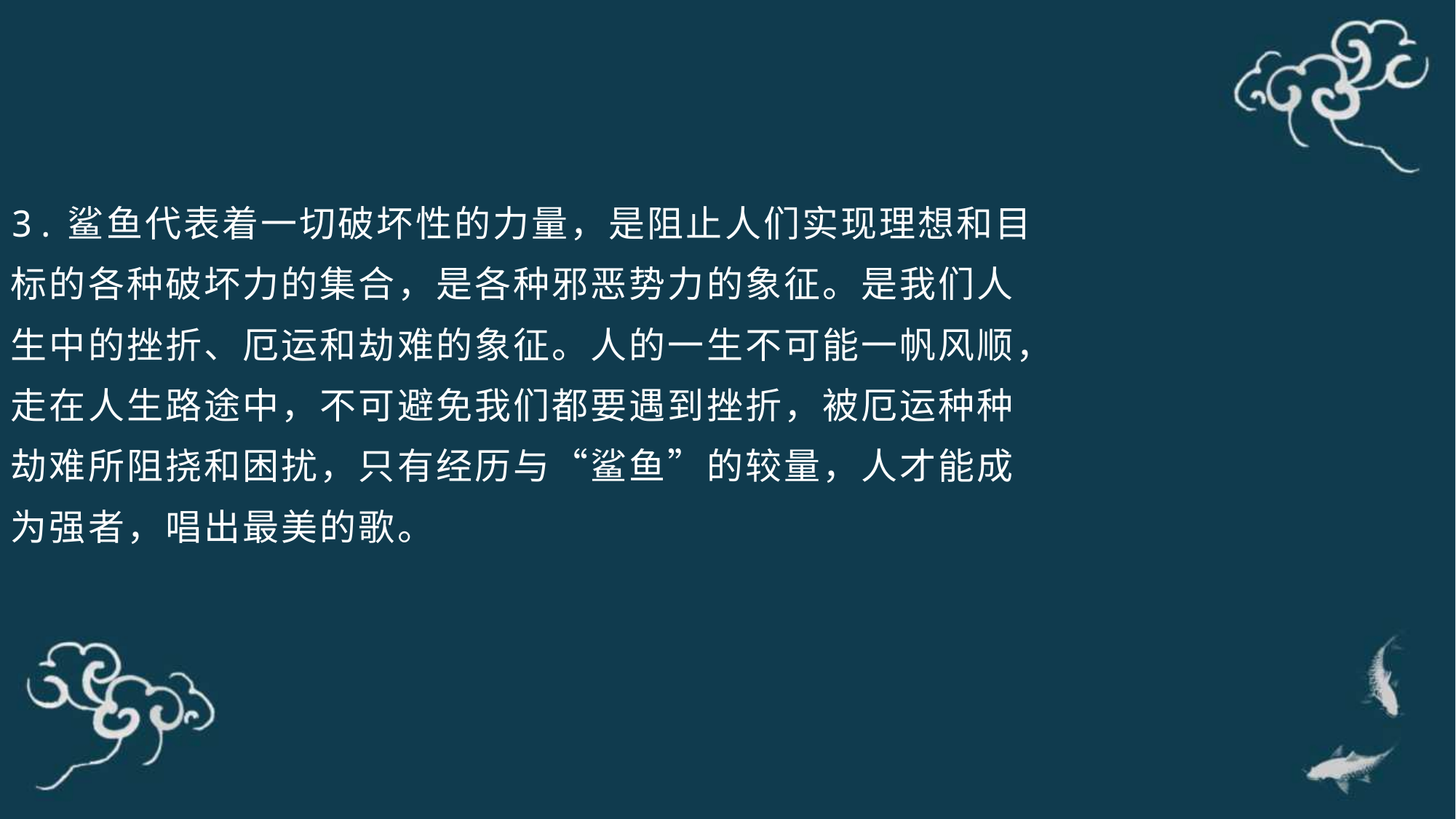

3.鲨鱼代表着一切破坏性的力量，是阻止人们实现理想和目标的各种破坏力的集合，是各种邪恶势力的象征。是我们人生中的挫折、厄运和劫难的象征。人的一生不可能一帆风顺，走在人生路途中，不可避免我们都要遇到挫折，被厄运种种劫难所阻挠和困扰，只有经历与“鲨鱼”的较量，人才能成为强者，唱出最美的歌。